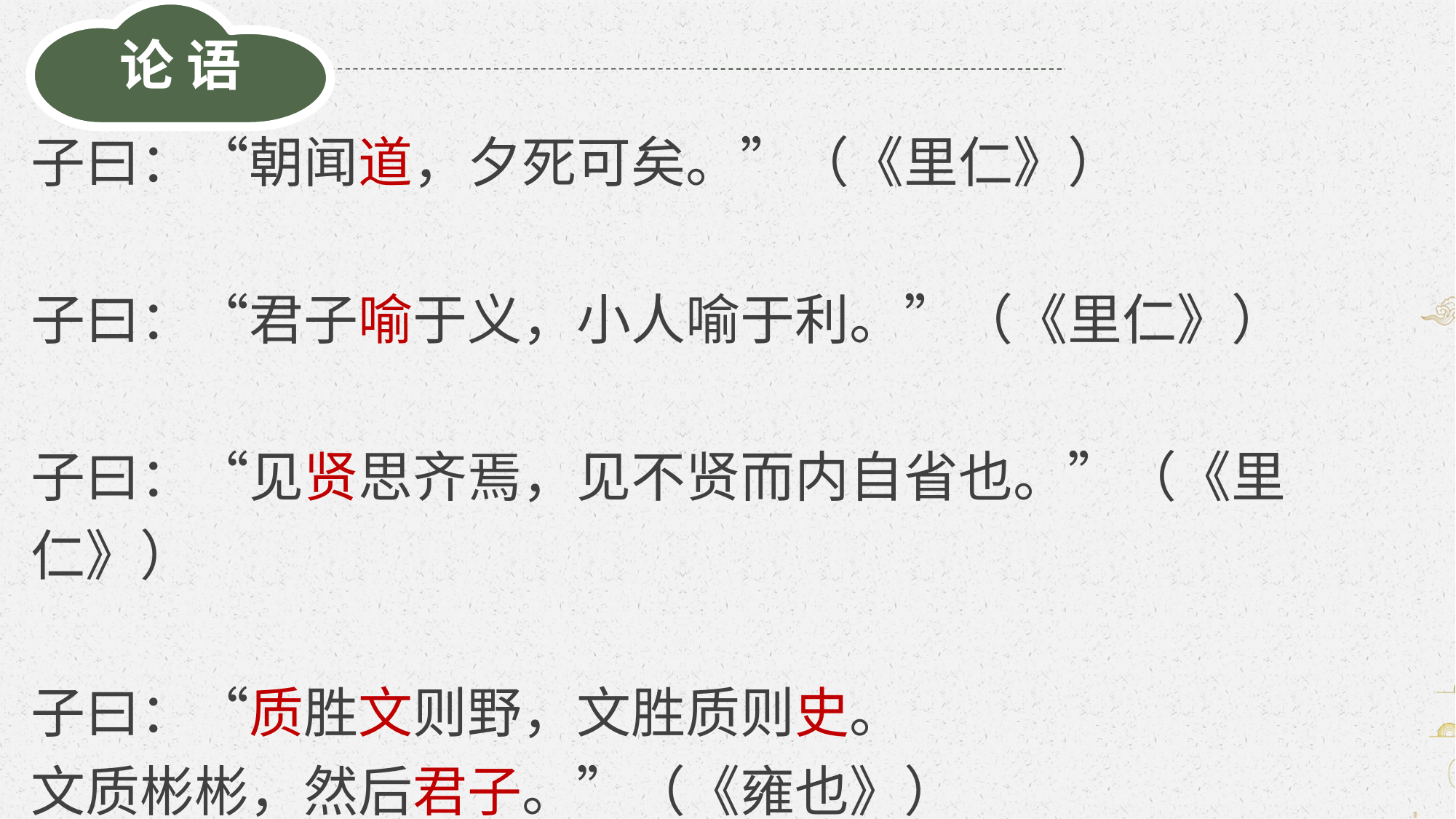

论 语
子曰：“朝闻道，夕死可矣。”（《里仁》）

子曰：“君子喻于义，小人喻于利。”（《里仁》）

子曰：“见贤思齐焉，见不贤而内自省也。”（《里仁》）

子曰：“质胜文则野，文胜质则史。
文质彬彬，然后君子。”（《雍也》）